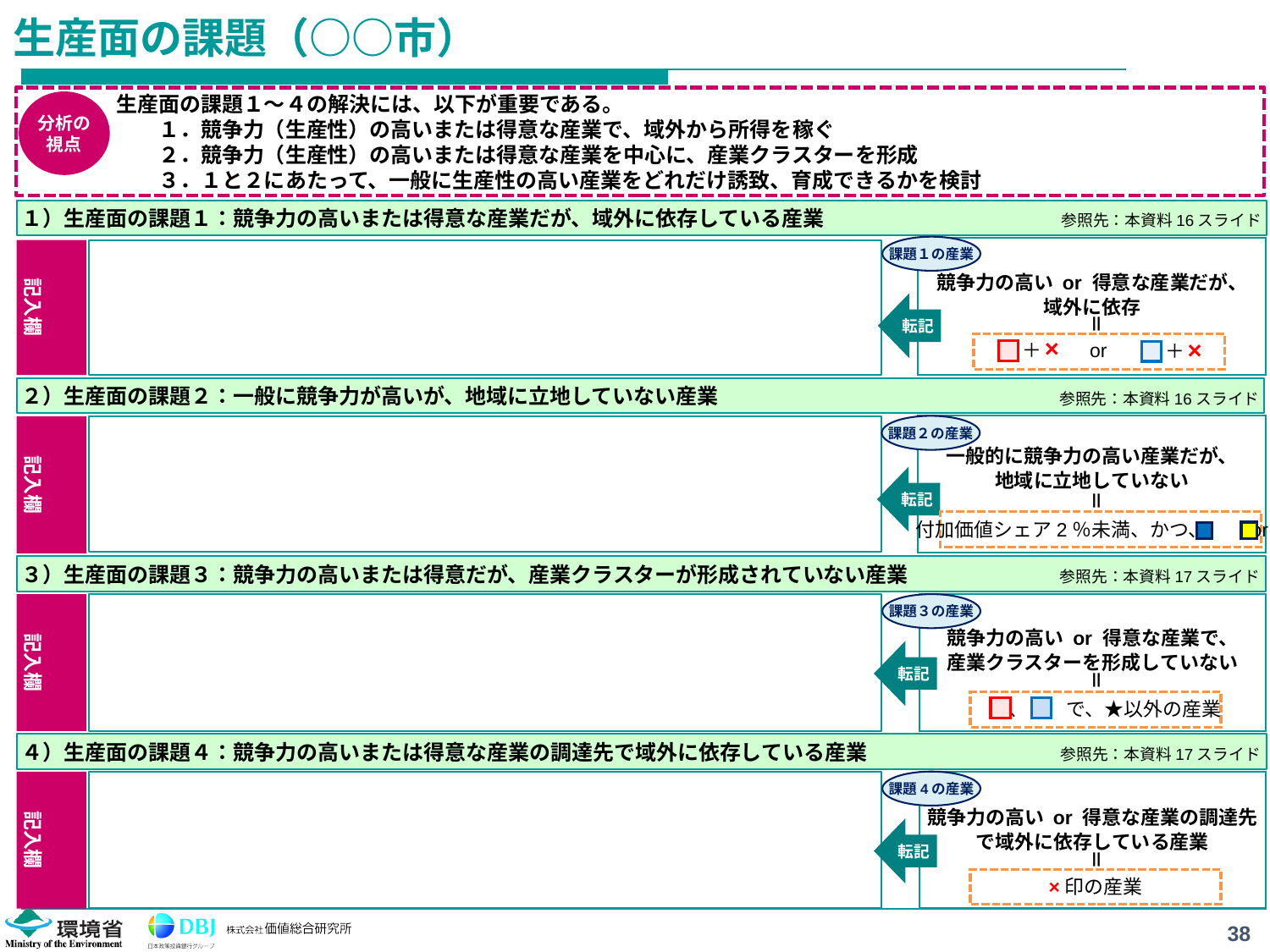

# 生産面の課題（○○市）
生産面の課題１～４の解決には、以下が重要である。
　　１．競争力（生産性）の高いまたは得意な産業で、域外から所得を稼ぐ
　　２．競争力（生産性）の高いまたは得意な産業を中心に、産業クラスターを形成
　　３．１と２にあたって、一般に生産性の高い産業をどれだけ誘致、育成できるかを検討
分析の
視点
参照先：本資料16スライド
１）生産面の課題１：競争力の高いまたは得意な産業だが、域外に依存している産業
課題１の産業

記入欄

競争力の高い or 得意な産業だが、
域外に依存

転記
＝

＋
×

or
＋
×

２）生産面の課題２：一般に競争力が高いが、地域に立地していない産業
参照先：本資料16スライド

課題２の産業

記入欄
一般的に競争力の高い産業だが、
地域に立地していない

転記
＝

付加価値シェア2％未満、かつ、　　or

参照先：本資料17スライド
３）生産面の課題３：競争力の高いまたは得意だが、産業クラスターが形成されていない産業
課題３の産業

記入欄

競争力の高い or 得意な産業で、
産業クラスターを形成していない

転記
＝
　　、　　で、★以外の産業

参照先：本資料17スライド
４）生産面の課題４：競争力の高いまたは得意な産業の調達先で域外に依存している産業
課題4の産業

記入欄

競争力の高い or 得意な産業の調達先
で域外に依存している産業

転記
＝
×印の産業
38